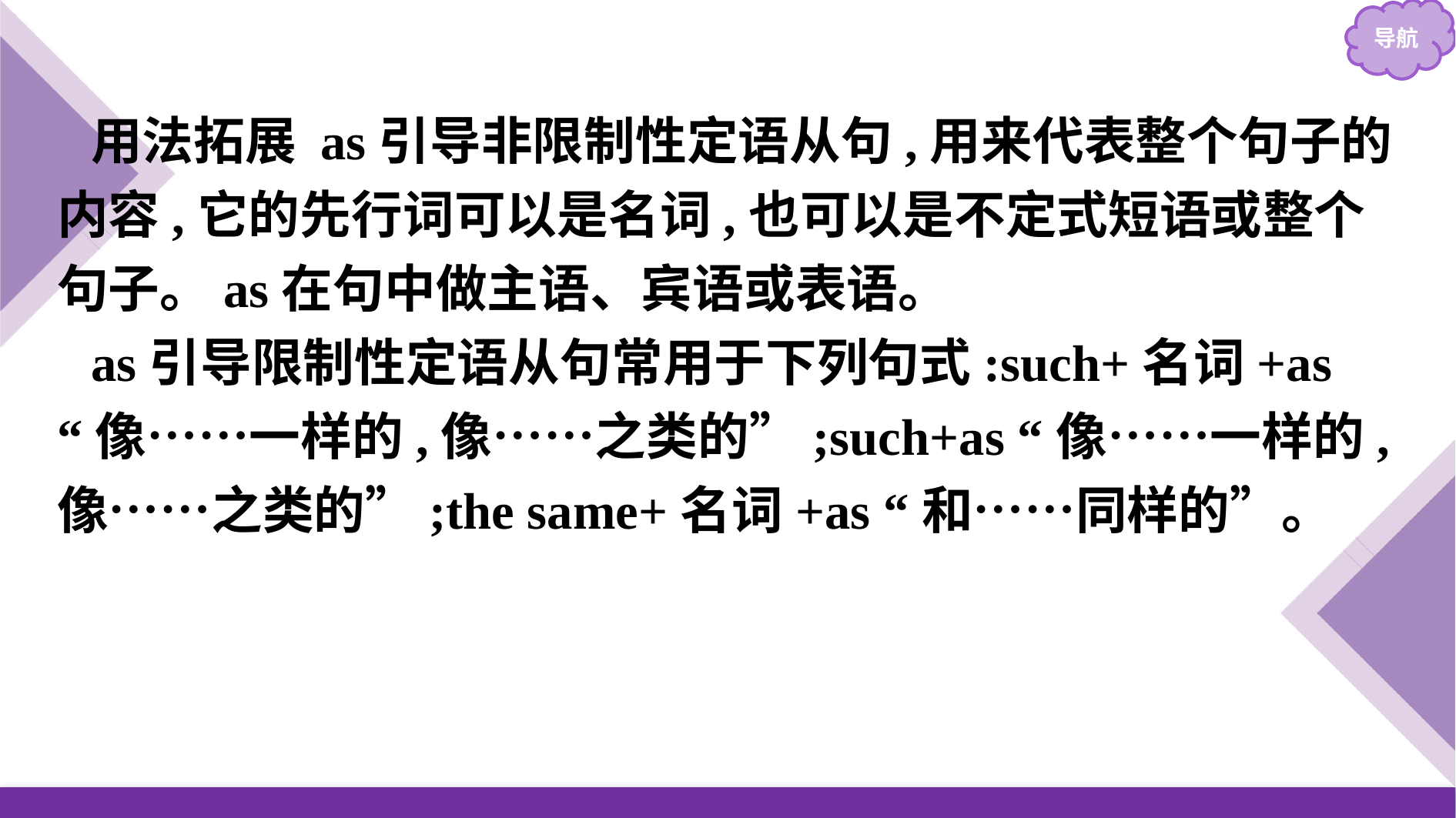

用法拓展 as引导非限制性定语从句,用来代表整个句子的内容,它的先行词可以是名词,也可以是不定式短语或整个句子。as在句中做主语、宾语或表语。
as引导限制性定语从句常用于下列句式:such+名词+as “像……一样的,像……之类的”;such+as “像……一样的,像……之类的”;the same+名词+as “和……同样的”。